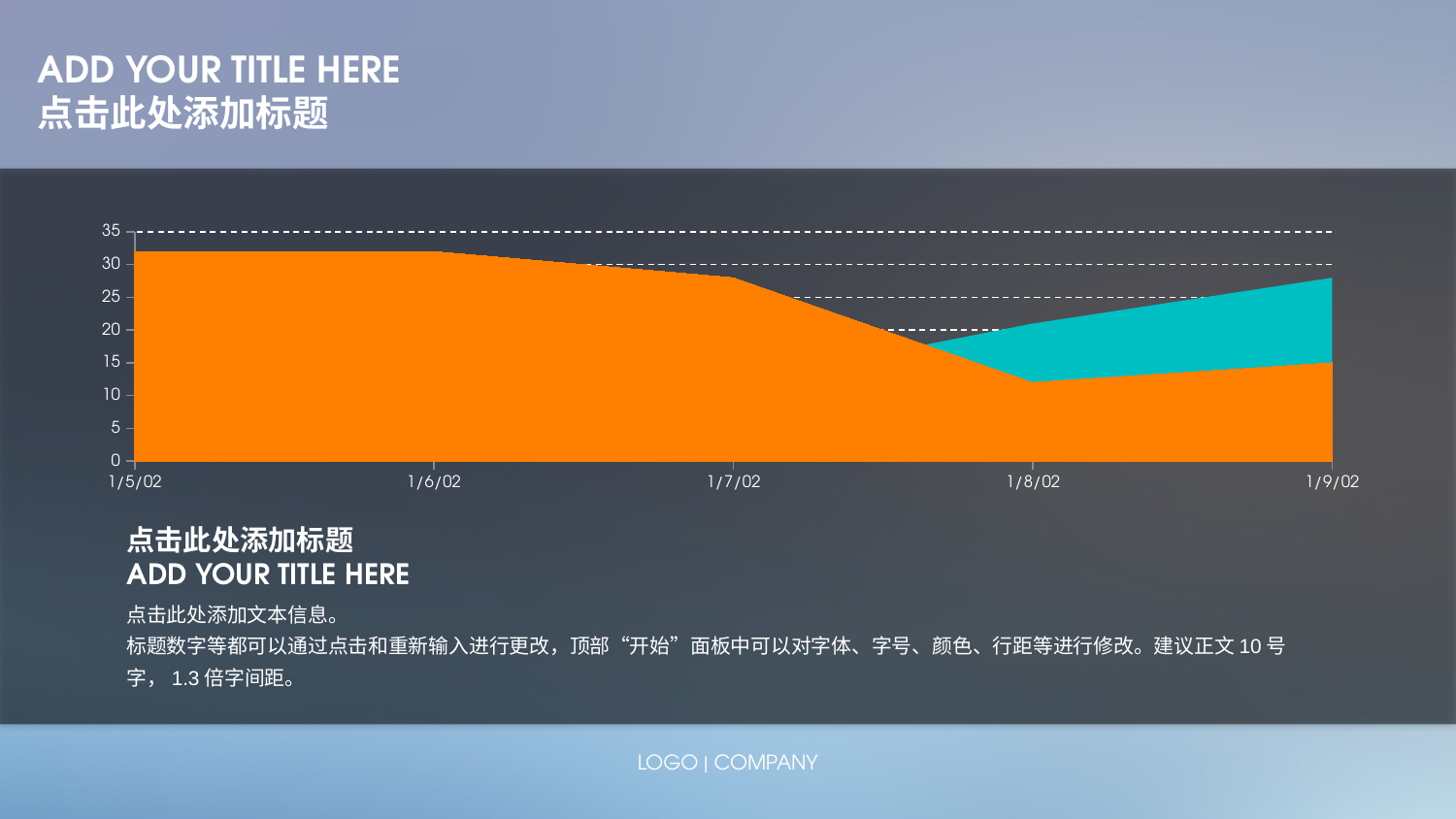

ADD YOUR TITLE HERE
点击此处添加标题

### Chart

| Category | 系列 1 | 系列 2 | 系列 3 |
|---|---|---|---|
| 37261 | 32.0 | 12.0 | 3.0 |
| 37262 | 32.0 | 12.0 | 15.0 |
| 37263 | 28.0 | 12.0 | 7.0 |
| 37264 | 12.0 | 21.0 | 13.0 |
| 37265 | 15.0 | 28.0 | 8.0 |
点击此处添加标题
ADD YOUR TITLE HERE
点击此处添加文本信息。
标题数字等都可以通过点击和重新输入进行更改，顶部“开始”面板中可以对字体、字号、颜色、行距等进行修改。建议正文10号字，1.3倍字间距。
LOGO | COMPANY